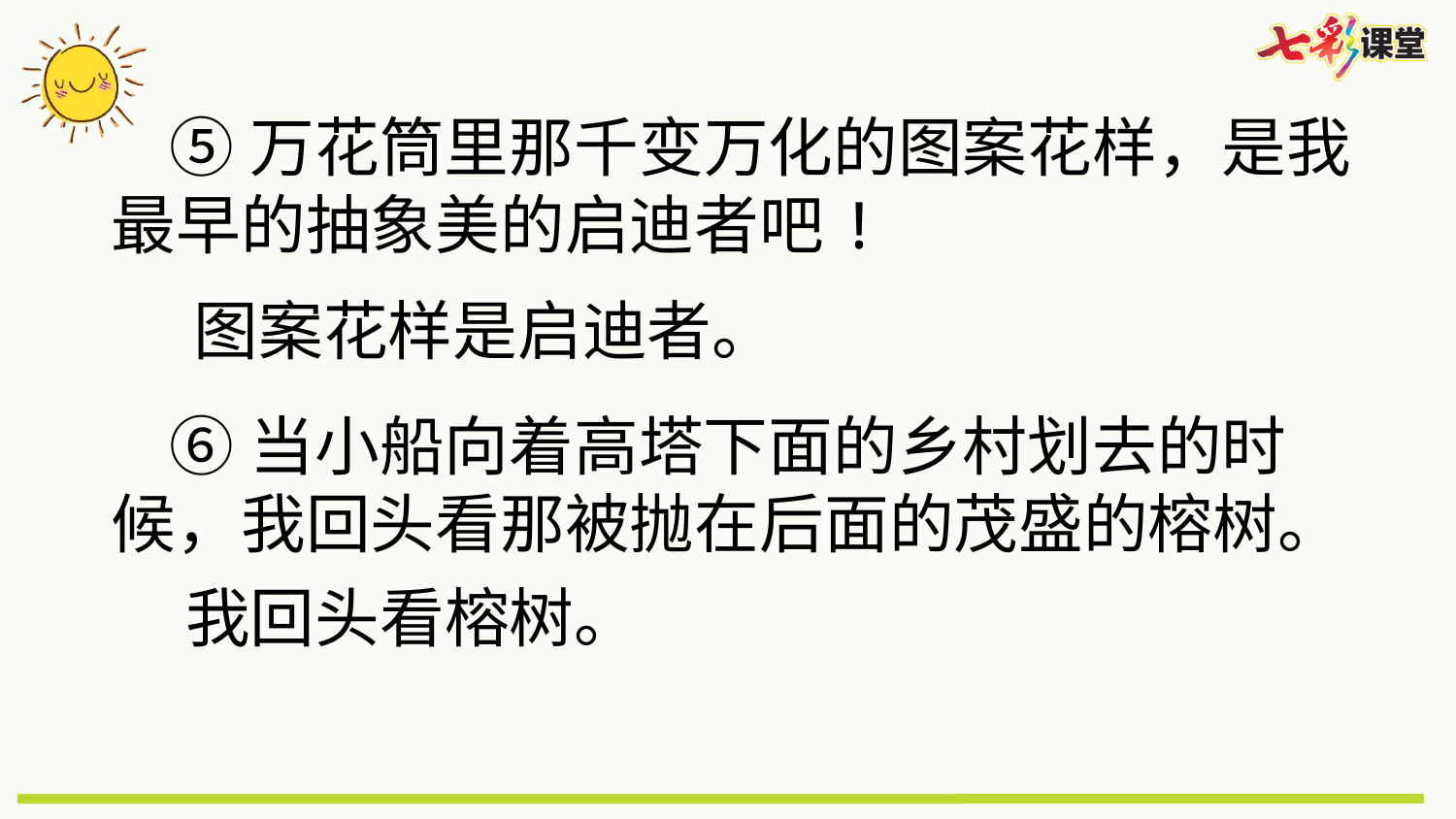

⑤万花筒里那千变万化的图案花样，是我最早的抽象美的启迪者吧!
   图案花样是启迪者。
    ⑥当小船向着高塔下面的乡村划去的时候，我回头看那被抛在后面的茂盛的榕树。
    我回头看榕树。